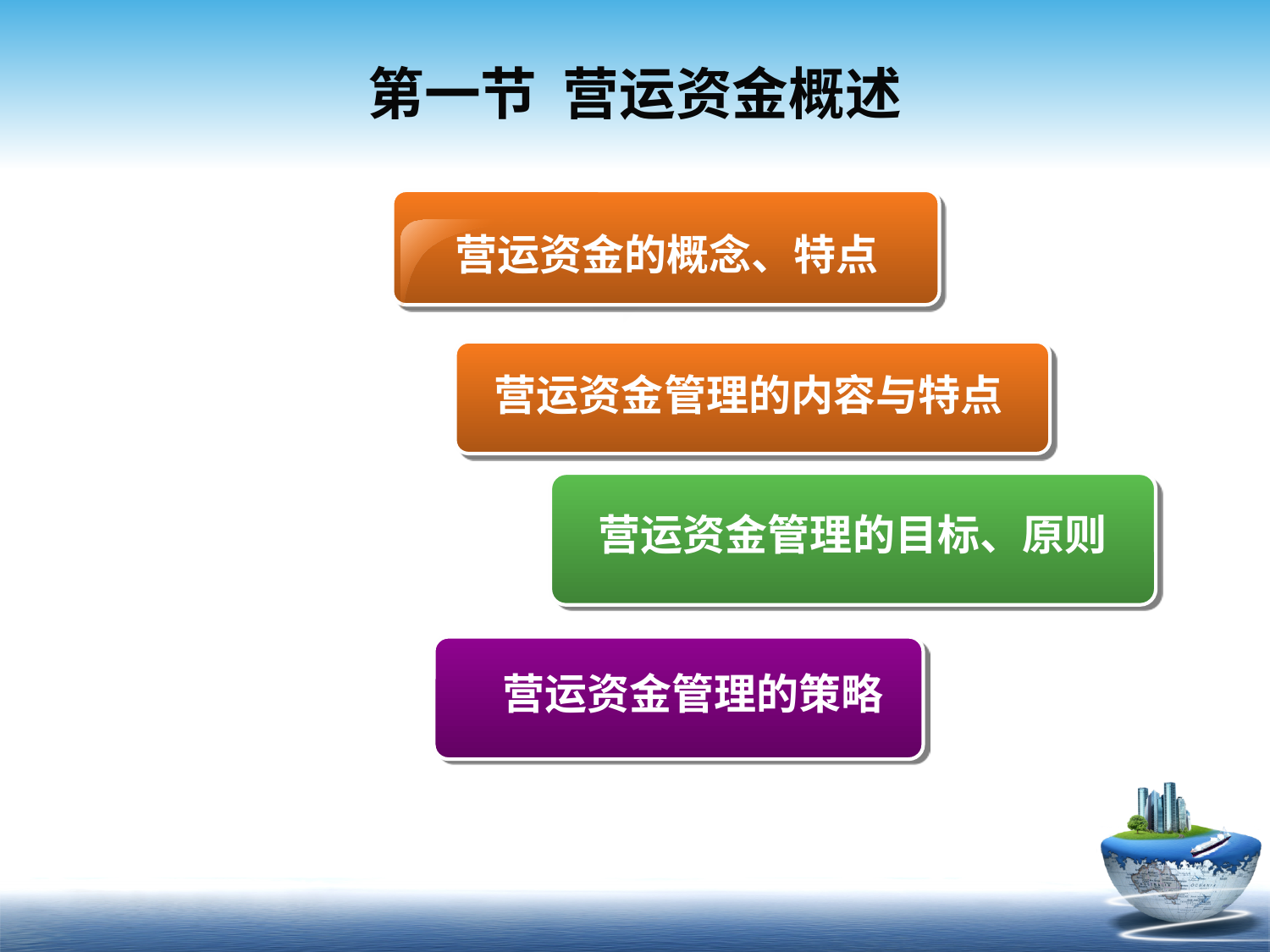

# 第一节  营运资金概述

营运资金的概念、特点

营运资金管理的内容与特点

营运资金管理的目标、原则

 营运资金管理的策略